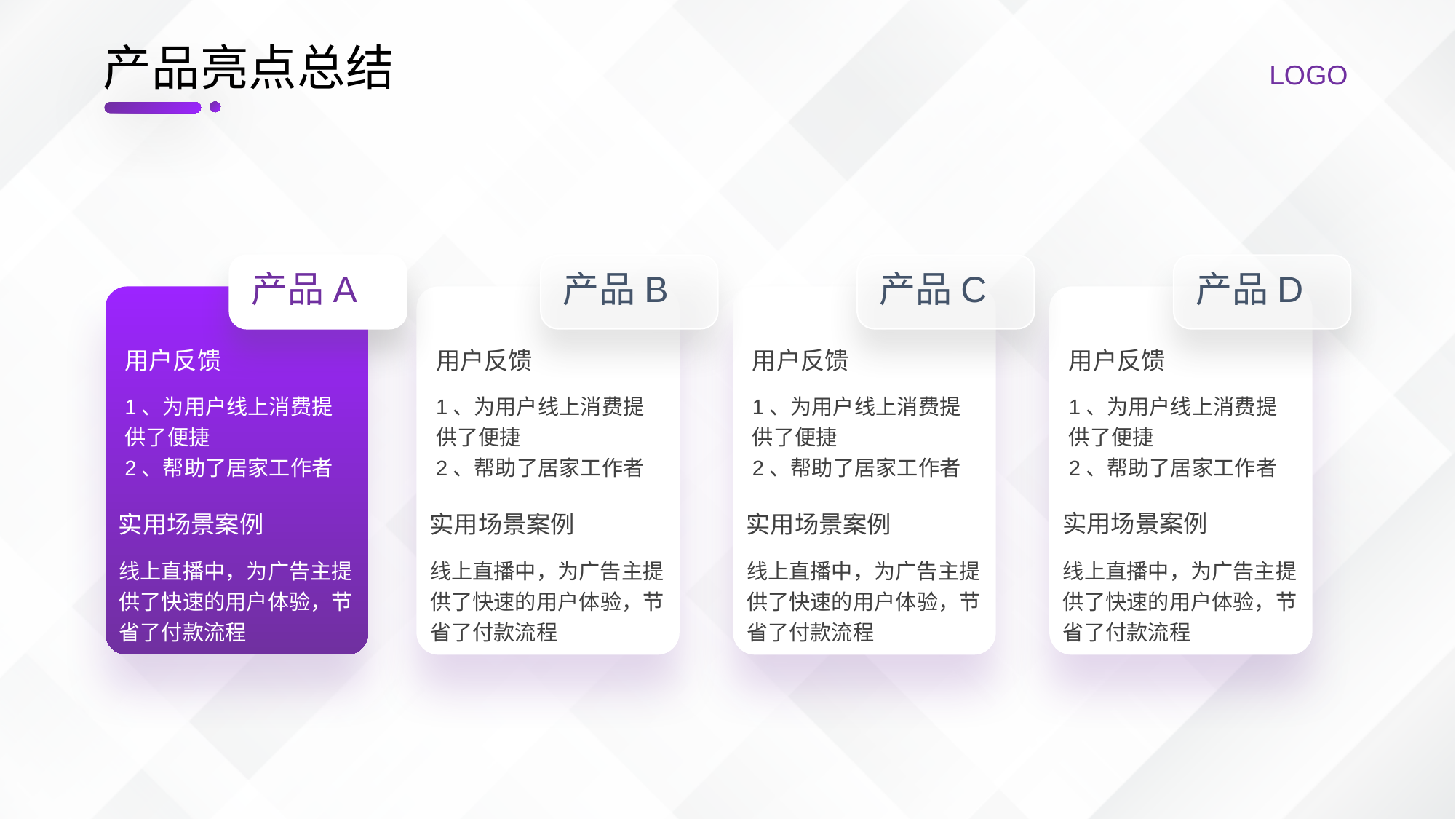

# 产品亮点总结

产品A
产品B
产品C
产品D

用户反馈
用户反馈
用户反馈
用户反馈
1、为用户线上消费提供了便捷
2、帮助了居家工作者
1、为用户线上消费提供了便捷
2、帮助了居家工作者
1、为用户线上消费提供了便捷
2、帮助了居家工作者
1、为用户线上消费提供了便捷
2、帮助了居家工作者
实用场景案例
实用场景案例
实用场景案例
实用场景案例
线上直播中，为广告主提供了快速的用户体验，节省了付款流程
线上直播中，为广告主提供了快速的用户体验，节省了付款流程
线上直播中，为广告主提供了快速的用户体验，节省了付款流程
线上直播中，为广告主提供了快速的用户体验，节省了付款流程